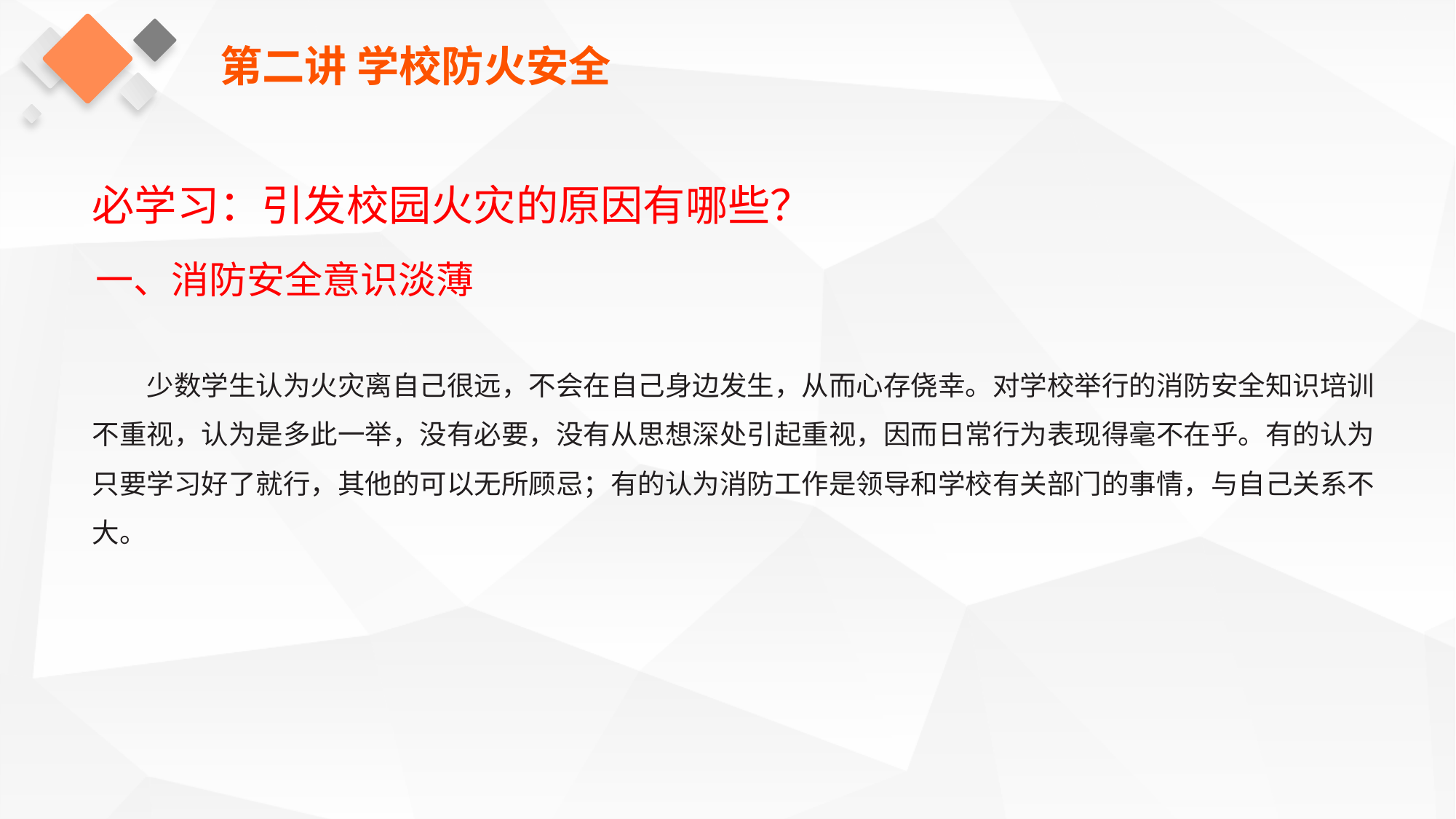

第二讲 学校防火安全
必学习：引发校园火灾的原因有哪些？
一、消防安全意识淡薄
少数学生认为火灾离自己很远，不会在自己身边发生，从而心存侥幸。对学校举行的消防安全知识培训不重视，认为是多此一举，没有必要，没有从思想深处引起重视，因而日常行为表现得毫不在乎。有的认为只要学习好了就行，其他的可以无所顾忌；有的认为消防工作是领导和学校有关部门的事情，与自己关系不大。